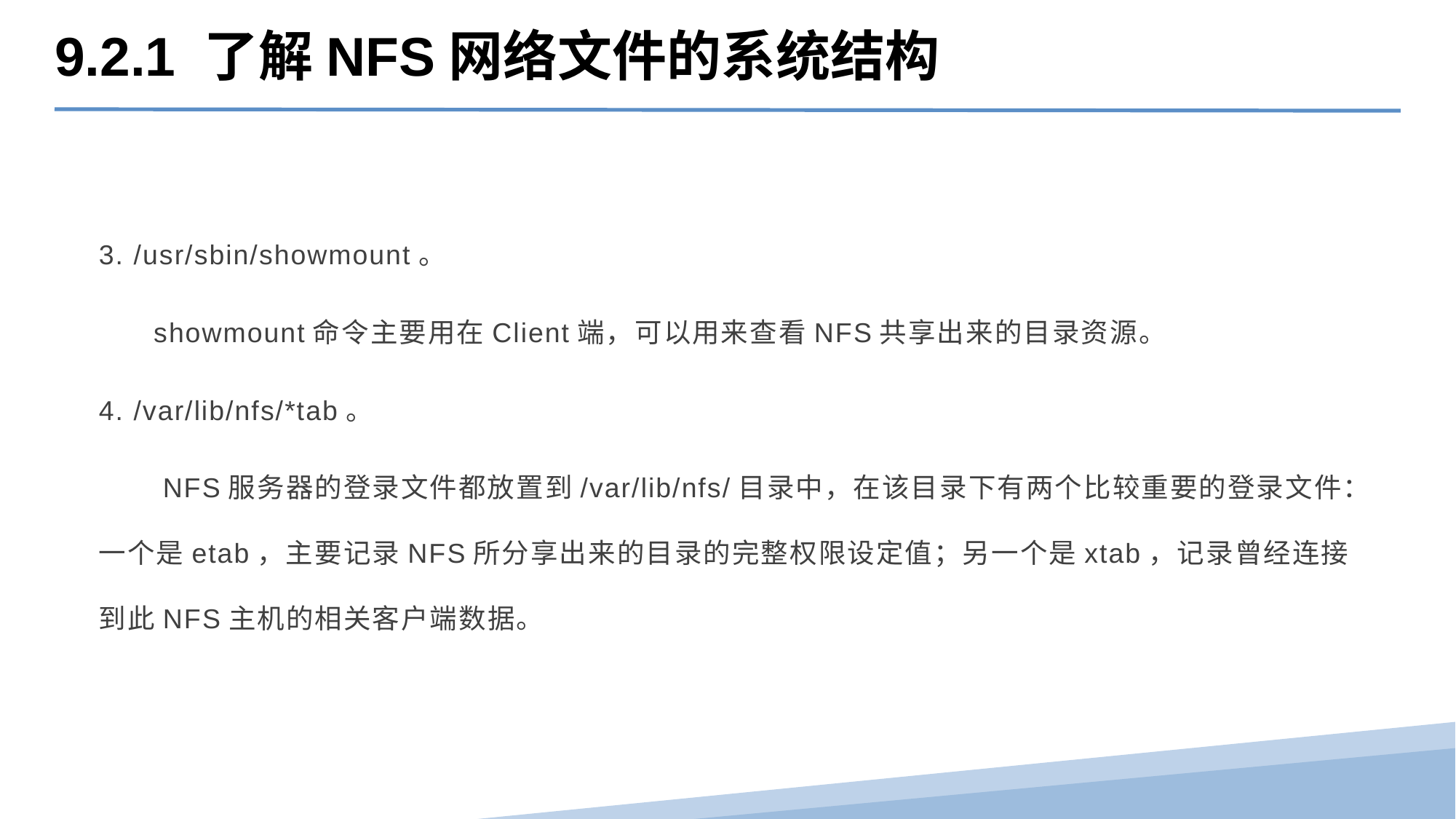

9.2.1 了解NFS网络文件的系统结构
3. /usr/sbin/showmount。
      showmount命令主要用在Client端，可以用来查看NFS共享出来的目录资源。
4. /var/lib/nfs/*tab。
       NFS服务器的登录文件都放置到/var/lib/nfs/目录中，在该目录下有两个比较重要的登录文件：一个是etab，主要记录NFS所分享出来的目录的完整权限设定值；另一个是xtab，记录曾经连接到此NFS主机的相关客户端数据。